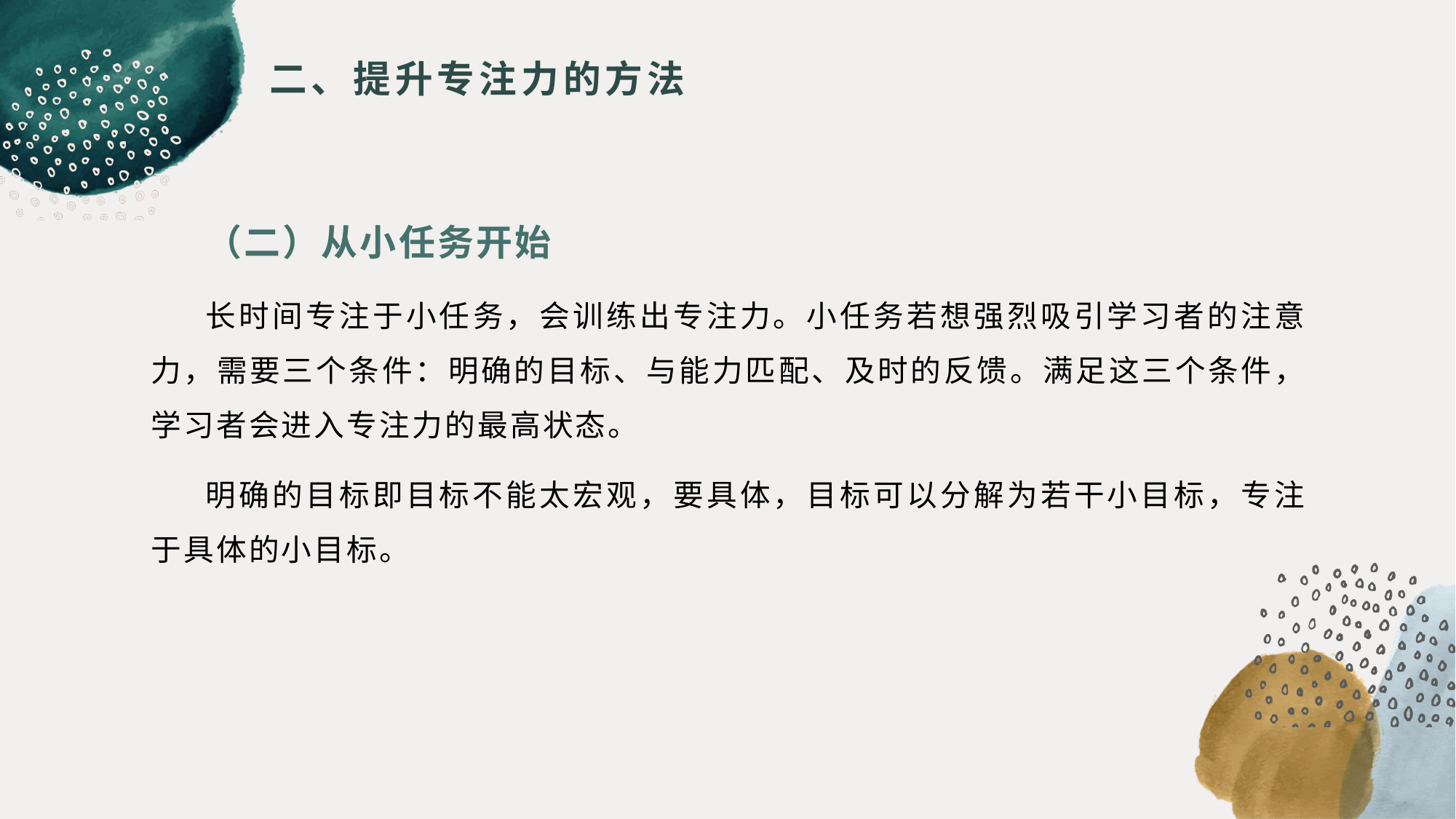

# 二、提升专注力的方法
（二）从小任务开始
长时间专注于小任务，会训练出专注力。小任务若想强烈吸引学习者的注意力，需要三个条件：明确的目标、与能力匹配、及时的反馈。满足这三个条件，学习者会进入专注力的最高状态。
明确的目标即目标不能太宏观，要具体，目标可以分解为若干小目标，专注于具体的小目标。